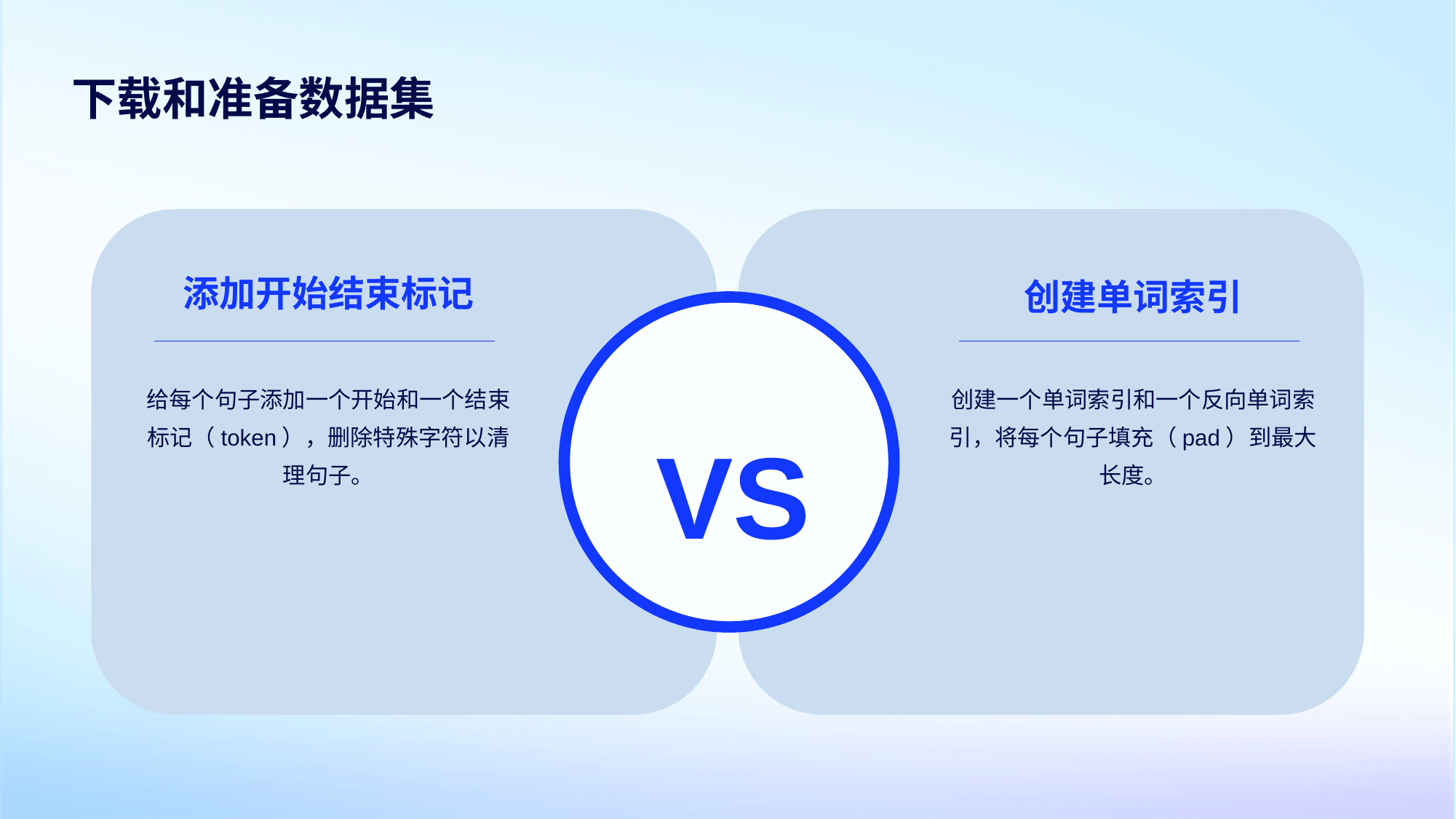

下载和准备数据集

添加开始结束标记
创建单词索引

VS
给每个句子添加一个开始和一个结束标记（token），删除特殊字符以清理句子。
创建一个单词索引和一个反向单词索引，将每个句子填充（pad）到最大长度。